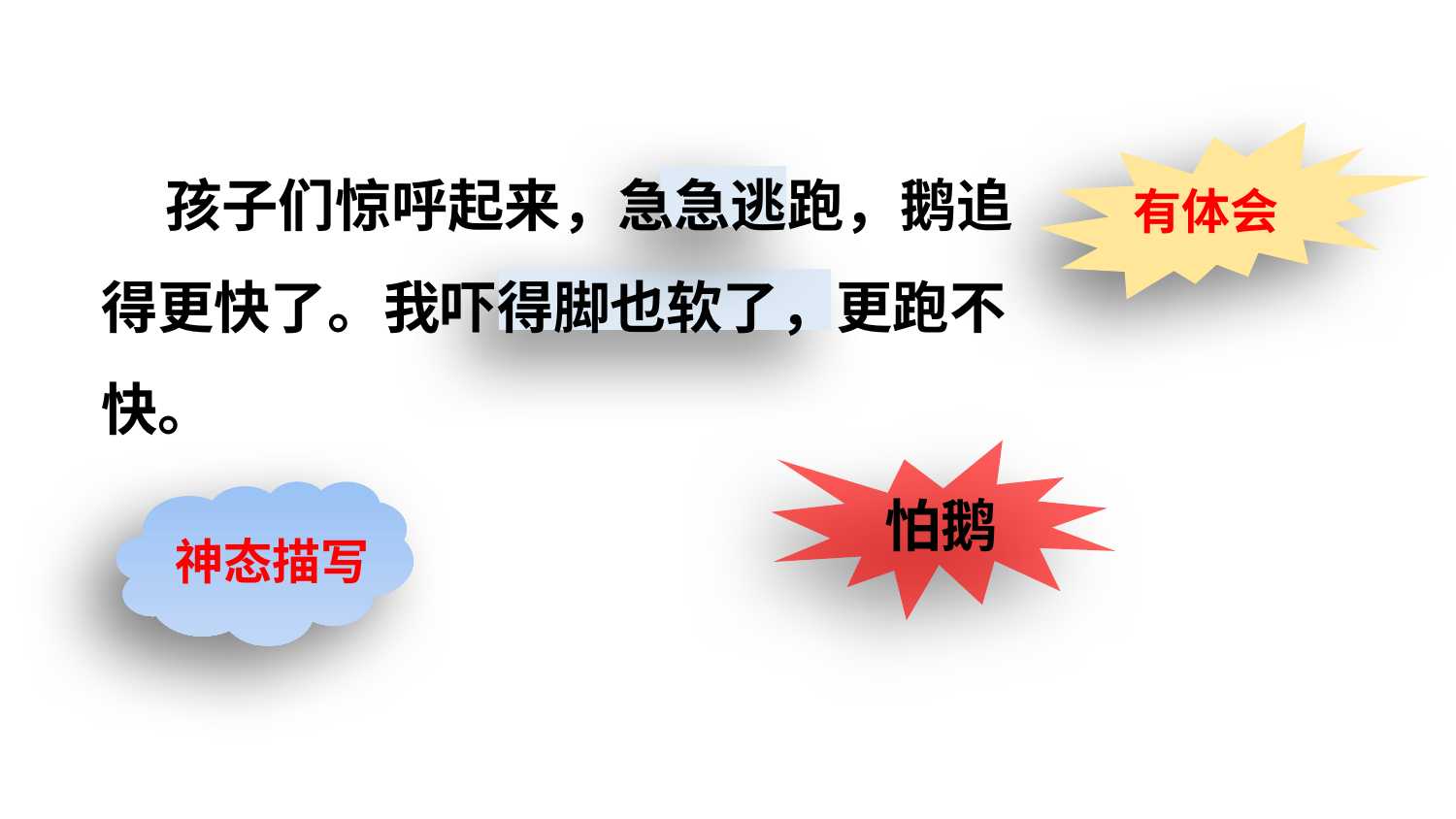

有体会
    孩子们惊呼起来，急急逃跑，鹅追得更快了。我吓得脚也软了，更跑不快。

怕鹅

神态描写